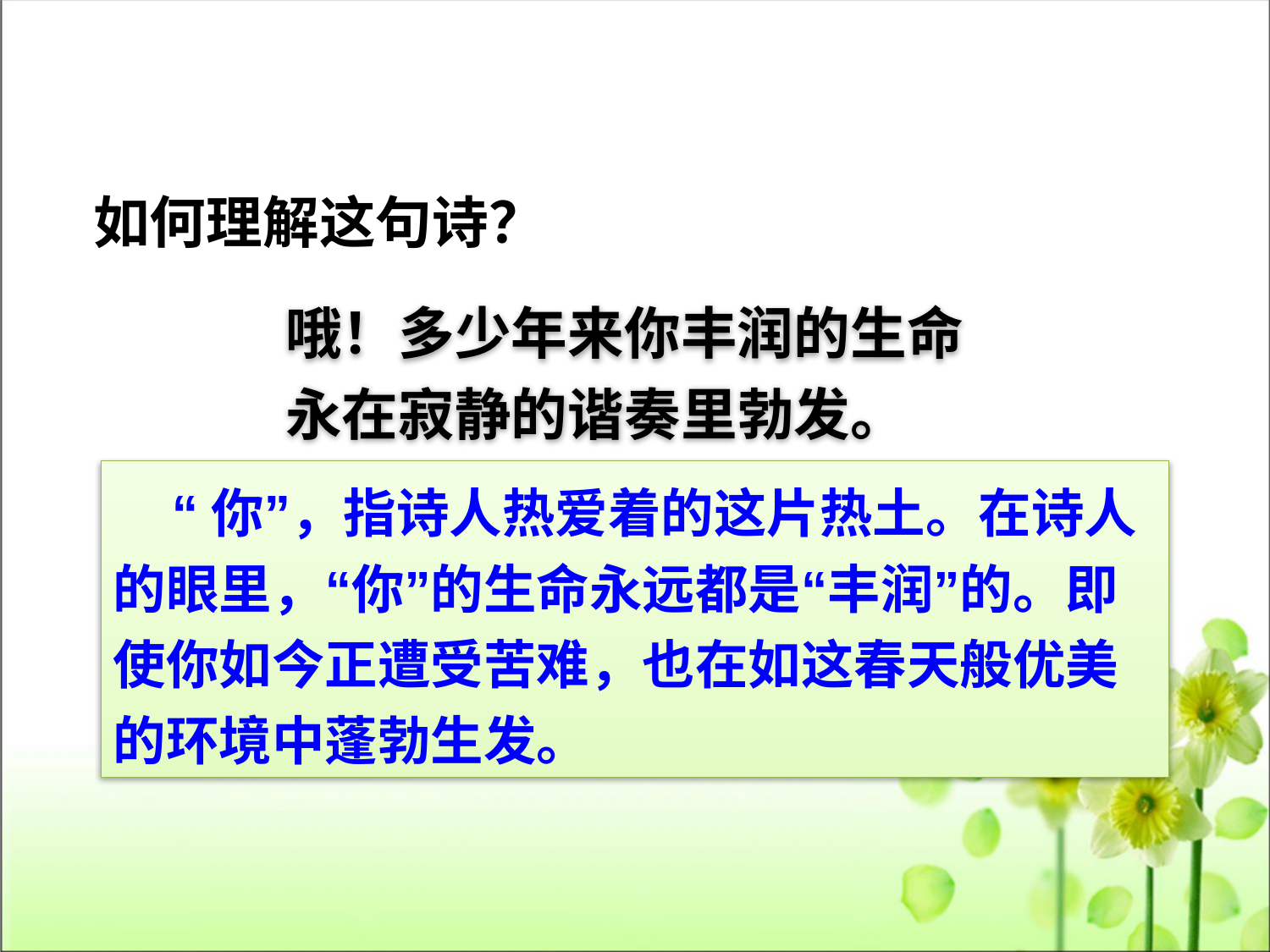

如何理解这句诗？

哦！多少年来你丰润的生命
永在寂静的谐奏里勃发。

    “你”，指诗人热爱着的这片热土。在诗人的眼里，“你”的生命永远都是“丰润”的。即使你如今正遭受苦难，也在如这春天般优美的环境中蓬勃生发。